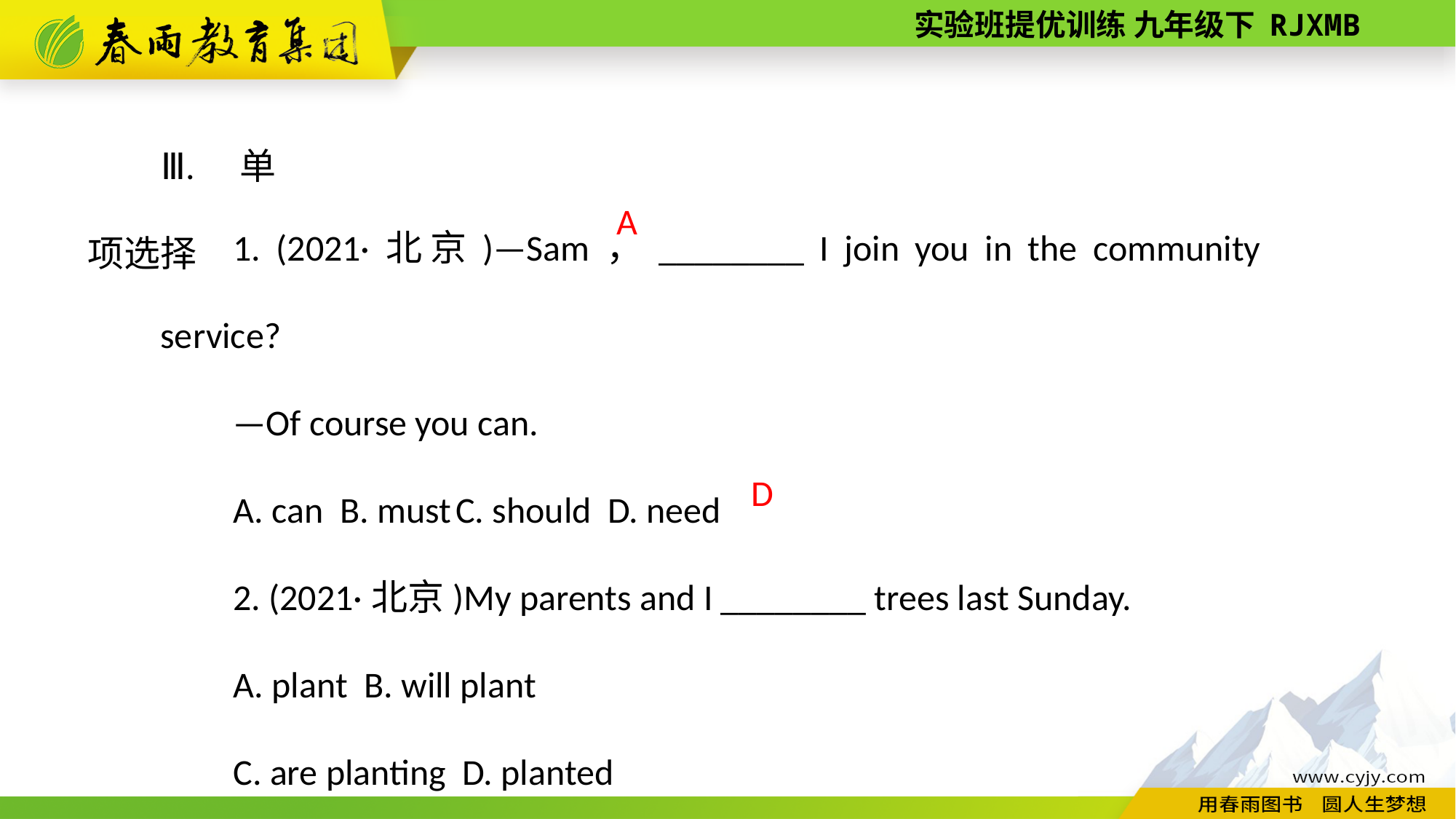

Ⅲ. 单项选择
1. (2021·北京)—Sam，________ I join you in the community service?
—Of course you can.
A. can  B. must C. should  D. need
2. (2021·北京)My parents and I ________ trees last Sunday.
A. plant  B. will plant
C. are planting  D. planted
A
D